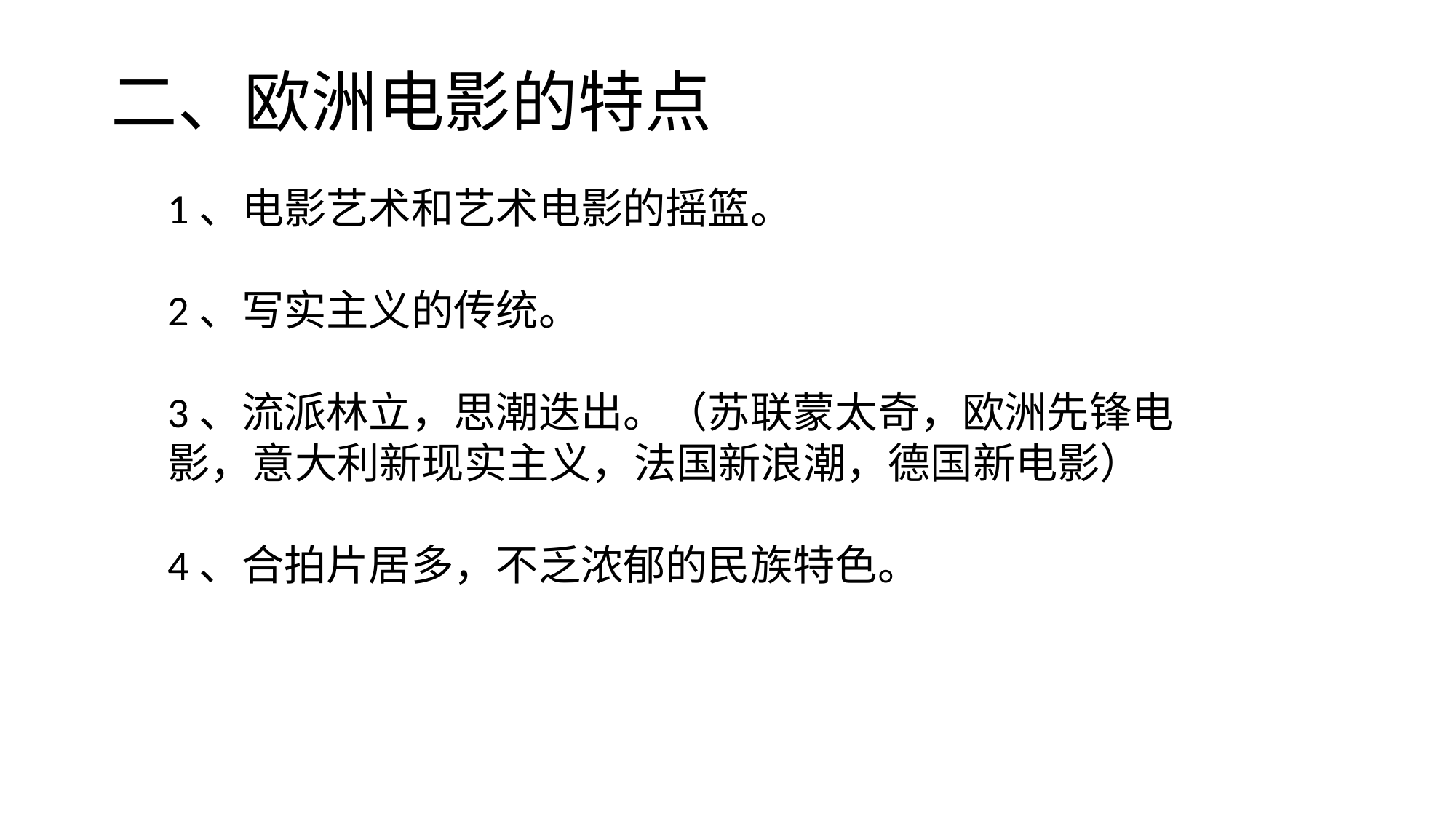

# 二、欧洲电影的特点
1、电影艺术和艺术电影的摇篮。

2、写实主义的传统。

3、流派林立，思潮迭出。（苏联蒙太奇，欧洲先锋电影，意大利新现实主义，法国新浪潮，德国新电影）

4、合拍片居多，不乏浓郁的民族特色。